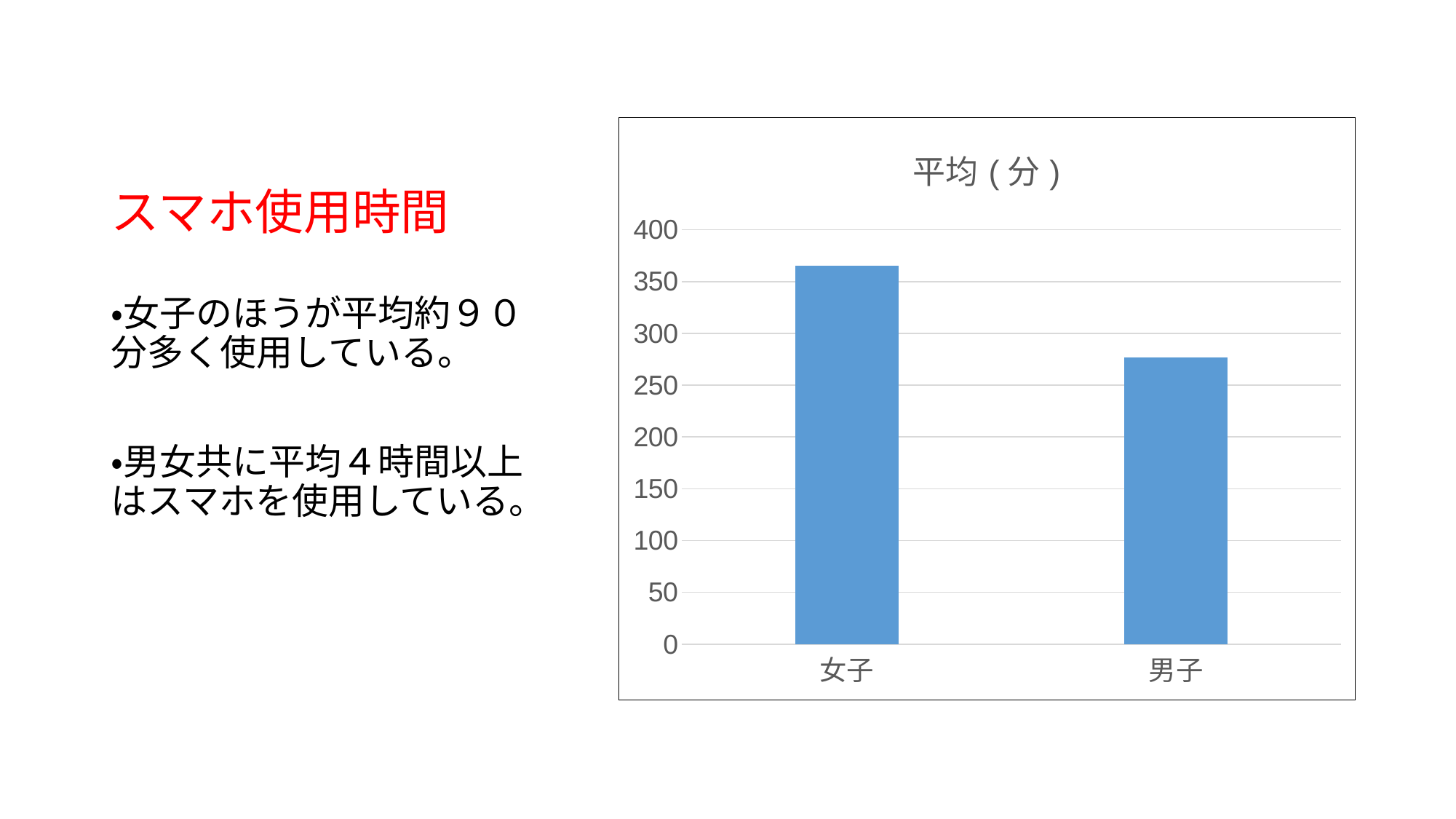

# スマホ使用時間

### Chart:

| Category | 平均(分) |
|---|---|
| 女子 | 365.5 |
| 男子 | 276.6666666666667 |
・女子のほうが平均約９０分多く使用している。

・男女共に平均４時間以上はスマホを使用している。